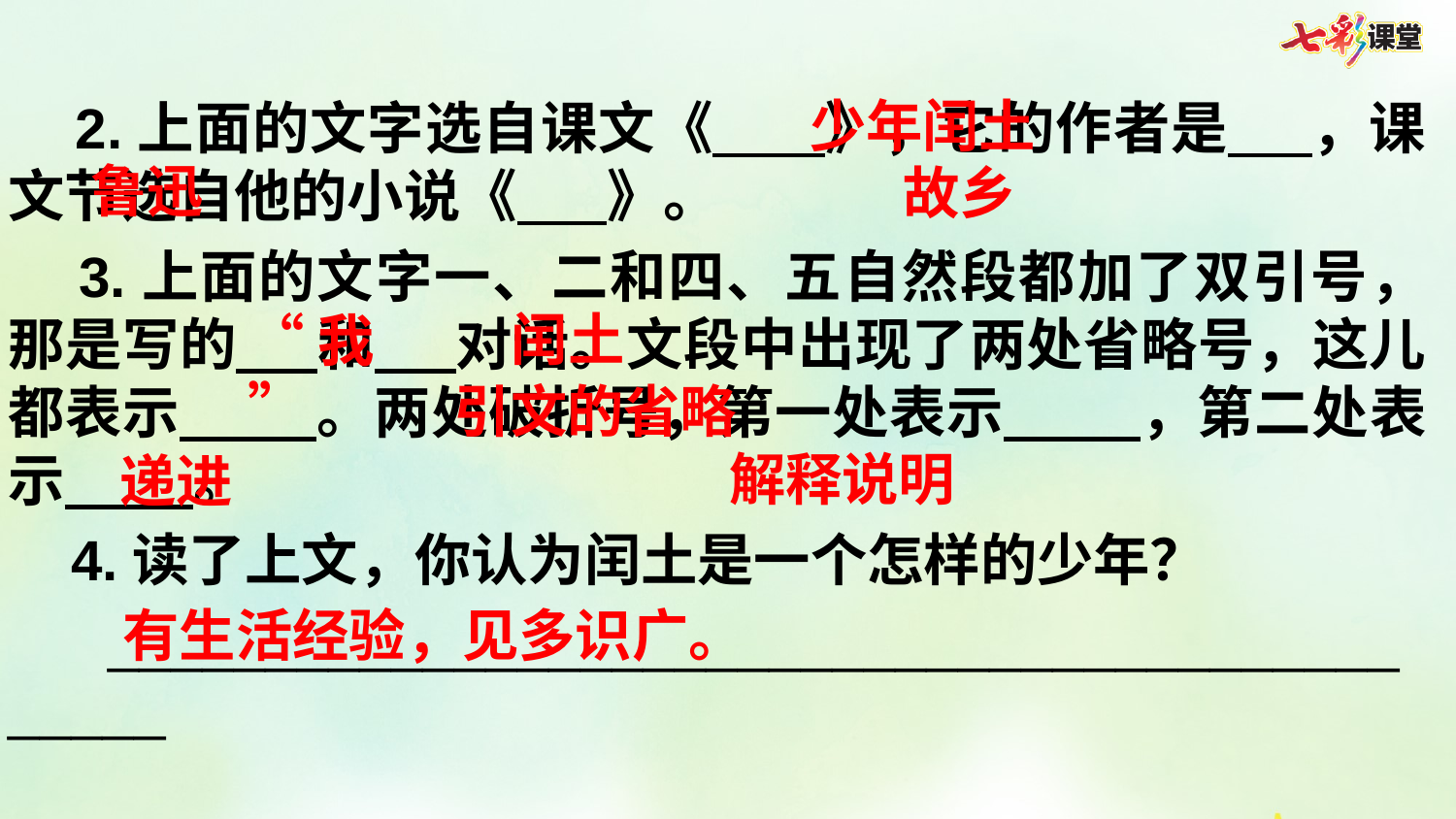

少年闰土
    2.上面的文字选自课文《        》，它的作者是      ，课文节选自他的小说《       》。
    3.上面的文字一、二和四、五自然段都加了双引号，那是写的      和      对话。文段中出现了两处省略号，这儿都表示          。两处破折号，第一处表示          ，第二处表示          。
    4.读了上文，你认为闰土是一个怎样的少年？
______________________________________________
鲁迅
故乡
闰土
“我”
引文的省略
解释说明
递进
有生活经验，见多识广。